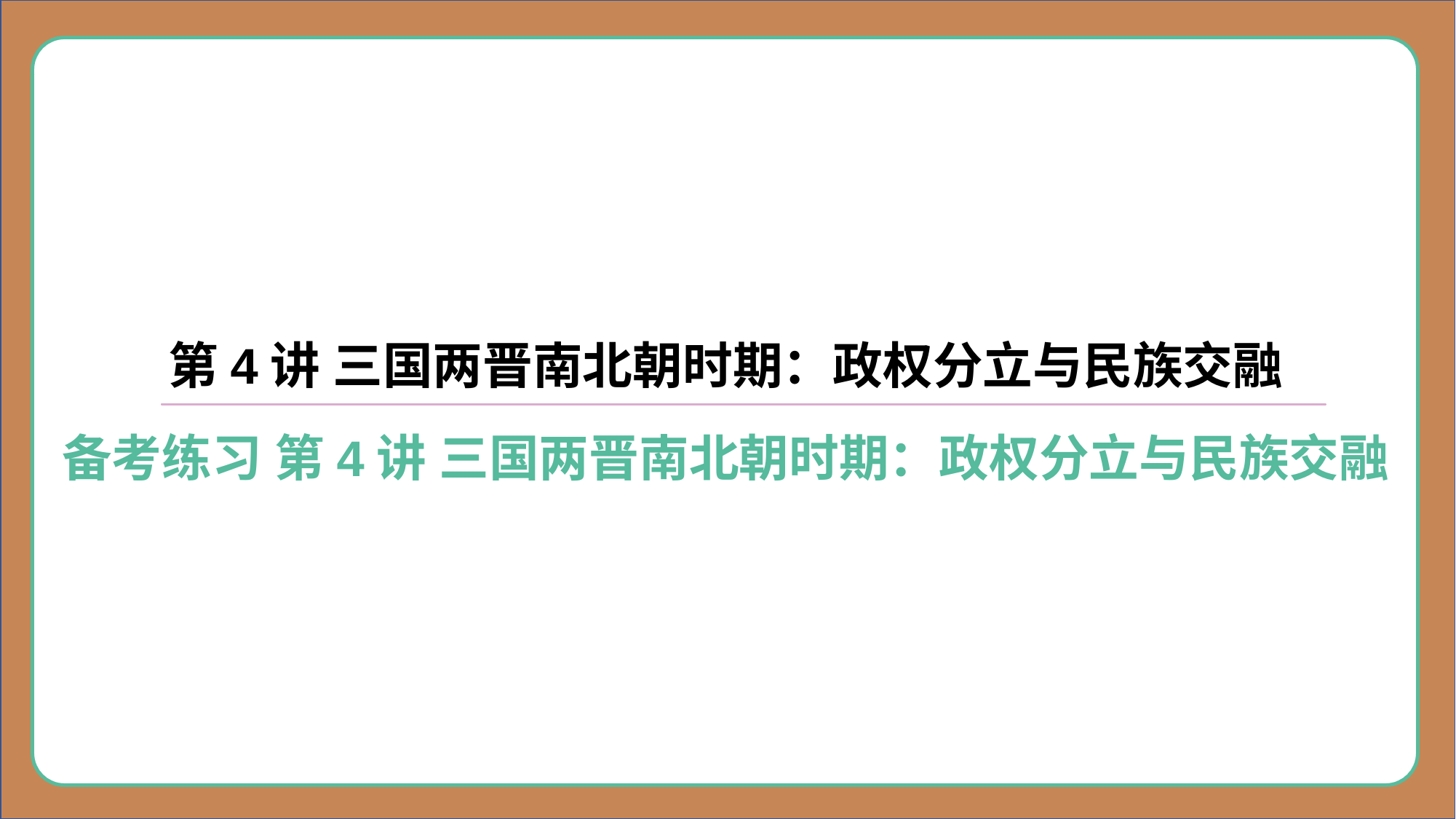

第4讲 三国两晋南北朝时期：政权分立与民族交融
备考练习 第4讲 三国两晋南北朝时期：政权分立与民族交融